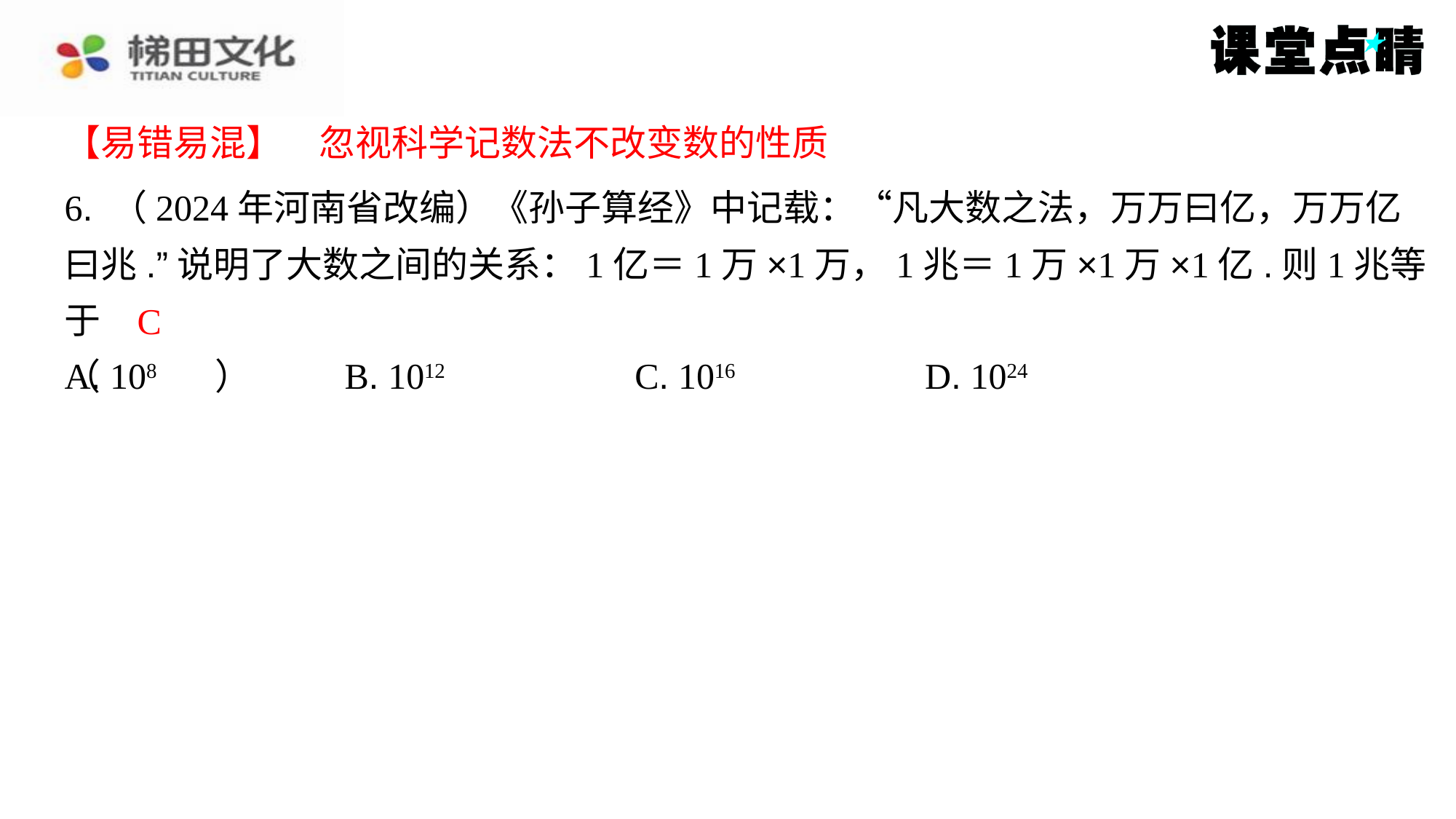

【易错易混】　忽视科学记数法不改变数的性质
【易错易混】　忽视科学记数法不改变数的性质
6. （2024年河南省改编）《孙子算经》中记载：“凡大数之法，万万曰亿，万万亿
曰兆.”说明了大数之间的关系：1亿＝1万×1万，1兆＝1万×1万×1亿.则1兆等于
（　C　）
C
| A. 108 | B. 1012 | C. 1016 | D. 1024 |
| --- | --- | --- | --- |